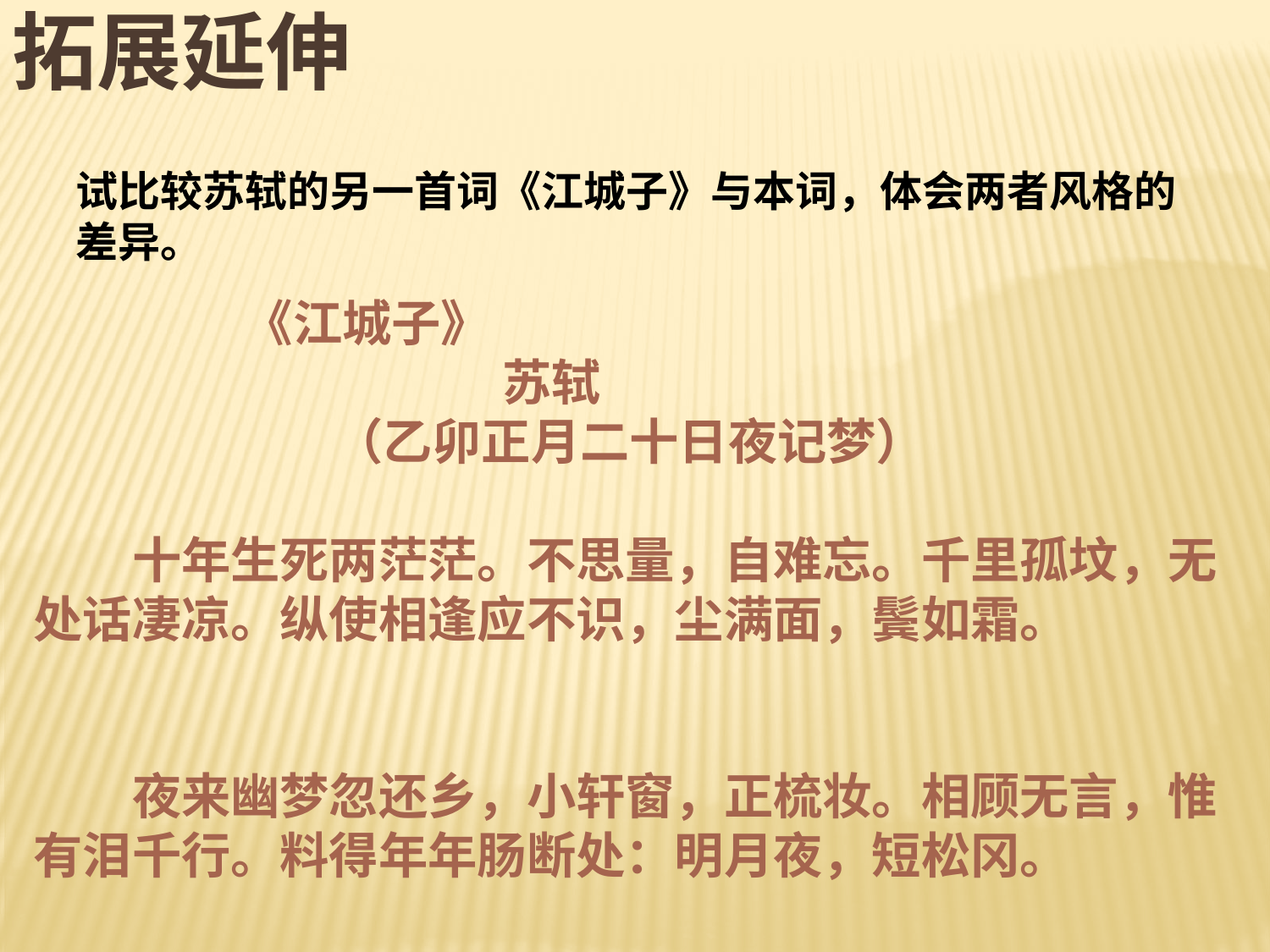

拓展延伸
试比较苏轼的另一首词《江城子》与本词，体会两者风格的差异。
                     《江城子》
             苏轼
（乙卯正月二十日夜记梦）

　　十年生死两茫茫。不思量，自难忘。千里孤坟，无处话凄凉。纵使相逢应不识，尘满面，鬓如霜。

　　夜来幽梦忽还乡，小轩窗，正梳妆。相顾无言，惟有泪千行。料得年年肠断处：明月夜，短松冈。